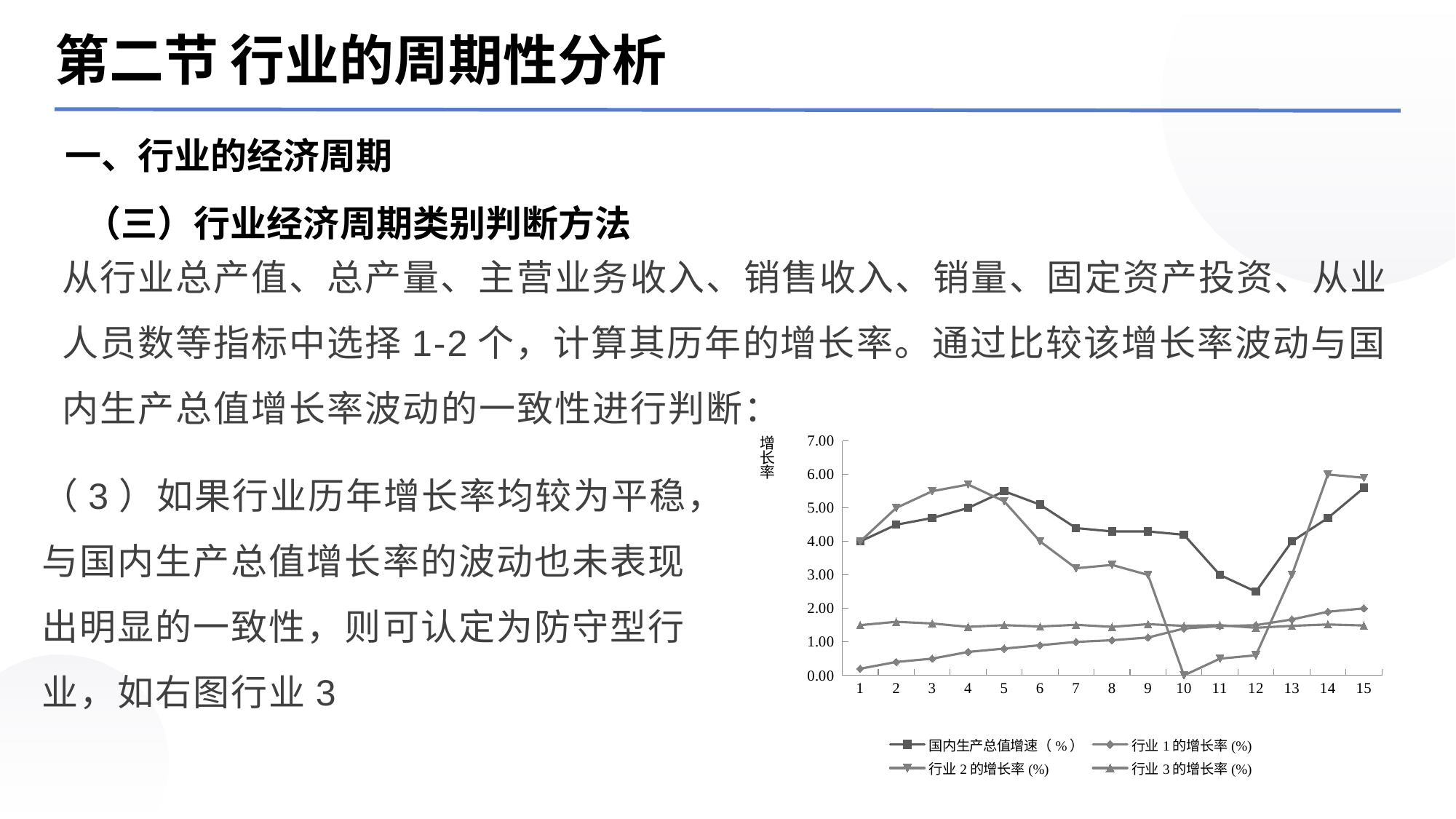

第二节 行业的周期性分析
一、行业的经济周期
（三）行业经济周期类别判断方法

从行业总产值、总产量、主营业务收入、销售收入、销量、固定资产投资、从业人员数等指标中选择1-2个，计算其历年的增长率。通过比较该增长率波动与国内生产总值增长率波动的一致性进行判断：

（3）如果行业历年增长率均较为平稳，与国内生产总值增长率的波动也未表现出明显的一致性，则可认定为防守型行业，如右图行业3

### Chart

| Category | 国内生产总值增速（%） | 行业1的增长率(%) | 行业2的增长率(%) | 行业3的增长率(%) |
|---|---|---|---|---|
| 1 | 4.0 | 0.2 | 4.0 | 1.5 |
| 2 | 4.5 | 0.4 | 5.0 | 1.6 |
| 3 | 4.7 | 0.5 | 5.5 | 1.55 |
| 4 | 5.0 | 0.700000000000001 | 5.7 | 1.45 |
| 5 | 5.5 | 0.8 | 5.2 | 1.5 |
| 6 | 5.1 | 0.9 | 4.0 | 1.46 |
| 7 | 4.4 | 1.0 | 3.2 | 1.51 |
| 8 | 4.3 | 1.05 | 3.3 | 1.45 |
| 9 | 4.3 | 1.12999999999998 | 3.0 | 1.53 |
| 10 | 4.2 | 1.4 | 0.0 | 1.48 |
| 11 | 3.0 | 1.47 | 0.5 | 1.5 |
| 12 | 2.5 | 1.5 | 0.600000000000001 | 1.42 |
| 13 | 4.0 | 1.67 | 3.0 | 1.48 |
| 14 | 4.7 | 1.9 | 6.0 | 1.52 |
| 15 | 5.6 | 2.0 | 5.9 | 1.49 |